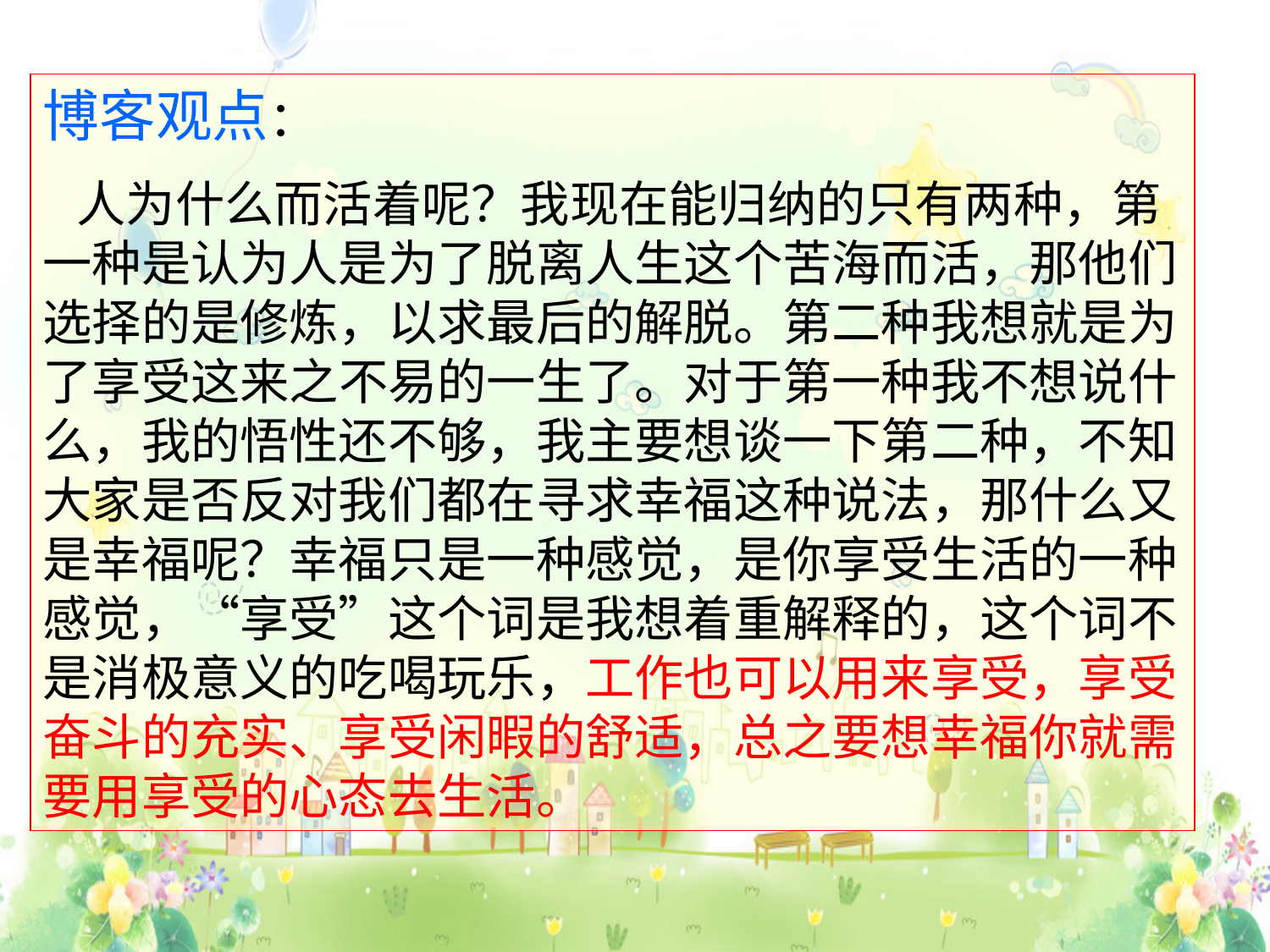

博客观点：
  人为什么而活着呢？我现在能归纳的只有两种，第一种是认为人是为了脱离人生这个苦海而活，那他们选择的是修炼，以求最后的解脱。第二种我想就是为了享受这来之不易的一生了。对于第一种我不想说什么，我的悟性还不够，我主要想谈一下第二种，不知大家是否反对我们都在寻求幸福这种说法，那什么又是幸福呢？幸福只是一种感觉，是你享受生活的一种感觉，“享受”这个词是我想着重解释的，这个词不是消极意义的吃喝玩乐，工作也可以用来享受，享受奋斗的充实、享受闲暇的舒适，总之要想幸福你就需要用享受的心态去生活。